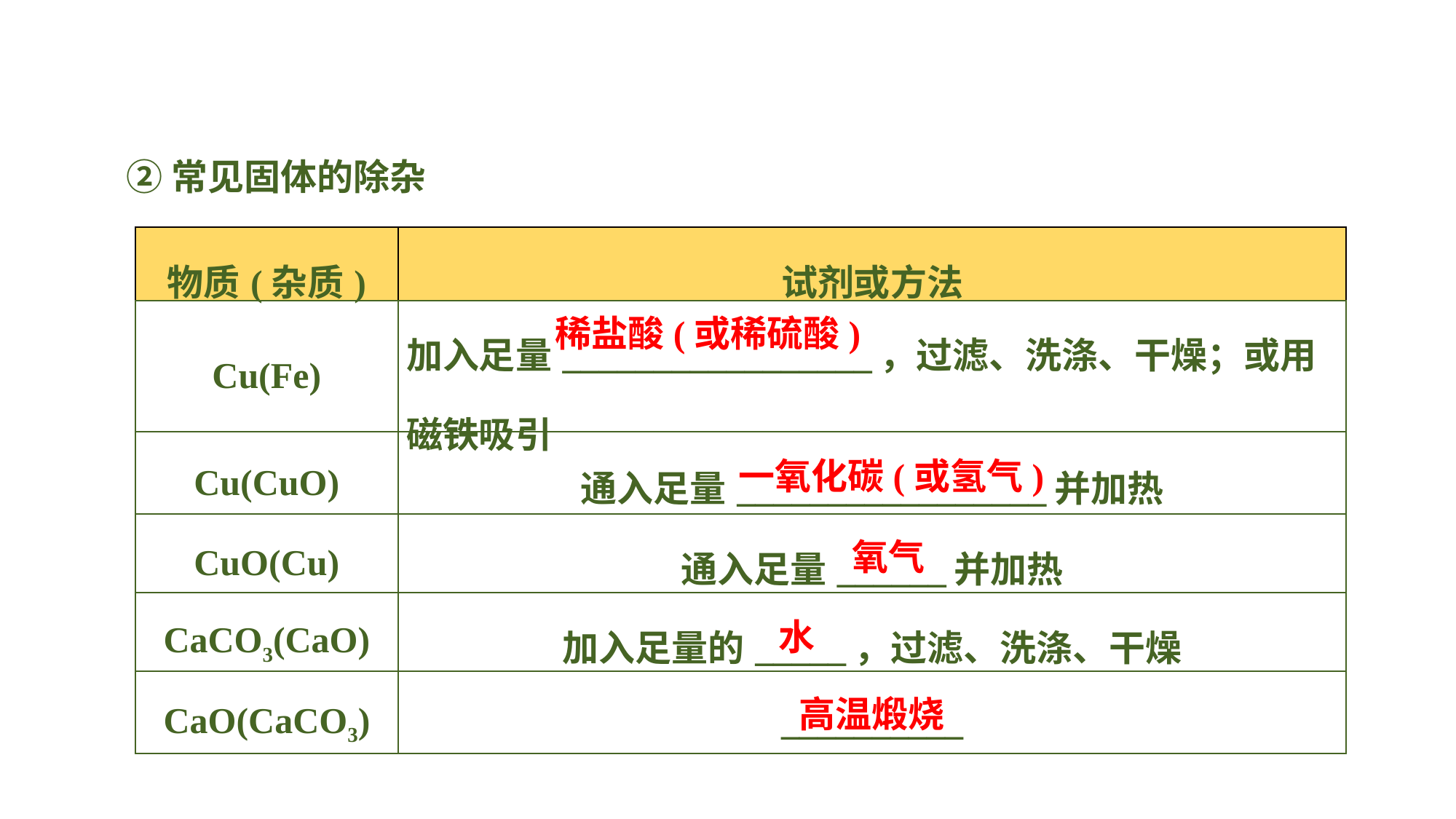

②常见固体的除杂
| 物质(杂质) | 试剂或方法 |
| --- | --- |
| Cu(Fe) | 加入足量\_\_\_\_\_\_\_\_\_\_\_\_\_\_\_\_\_，过滤、洗涤、干燥；或用磁铁吸引 |
| Cu(CuO) | 通入足量\_\_\_\_\_\_\_\_\_\_\_\_\_\_\_\_\_并加热 |
| CuO(Cu) | 通入足量\_\_\_\_\_\_并加热 |
| CaCO3(CaO) | 加入足量的\_\_\_\_\_，过滤、洗涤、干燥 |
| CaO(CaCO3) | \_\_\_\_\_\_\_\_\_\_ |
稀盐酸(或稀硫酸)
一氧化碳(或氢气)
氧气
水
高温煅烧